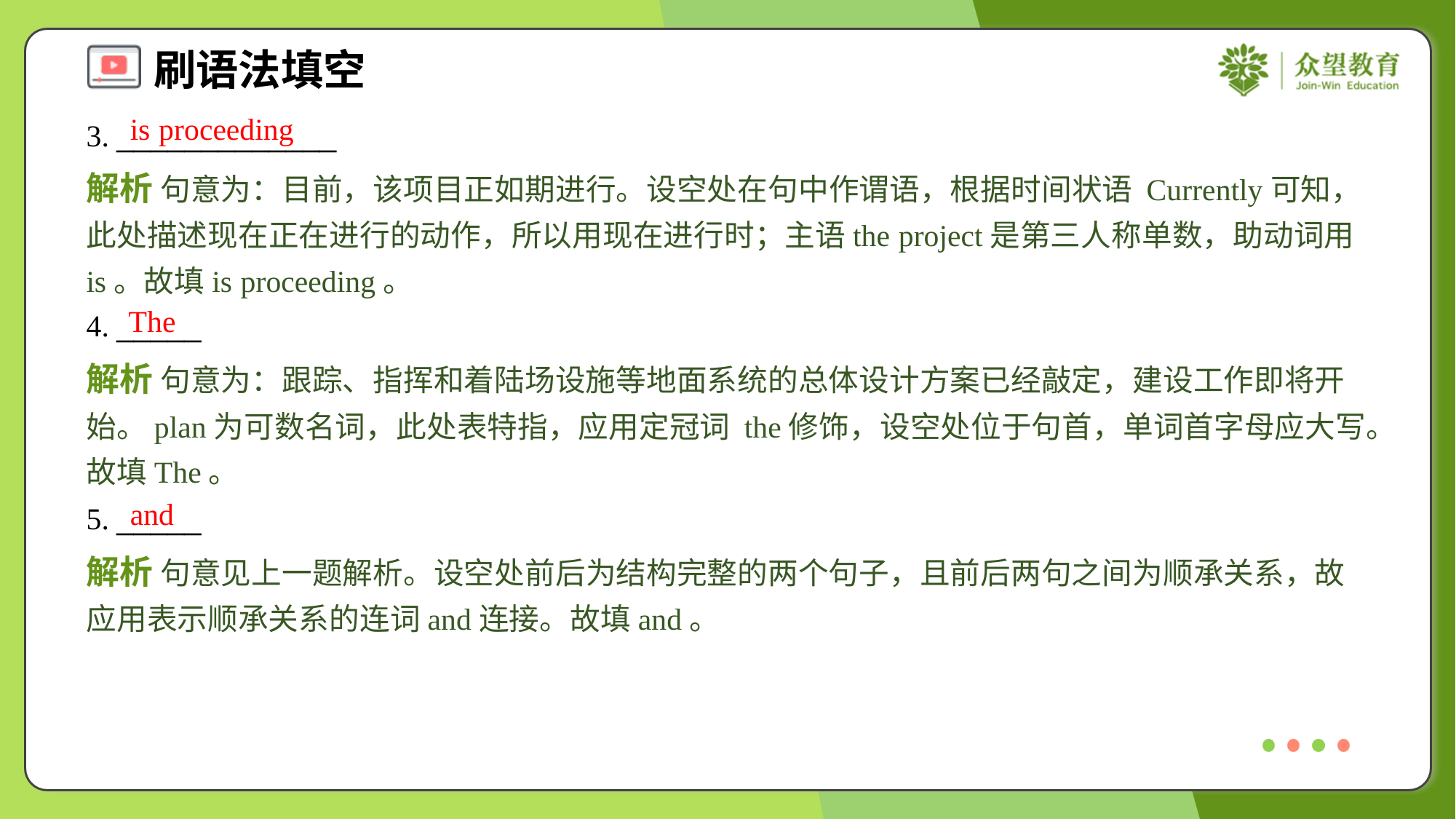

is proceeding
3. _____________
解析 句意为：目前，该项目正如期进行。设空处在句中作谓语，根据时间状语 Currently可知，此处描述现在正在进行的动作，所以用现在进行时；主语the project是第三人称单数，助动词用is。故填is proceeding。
The
4. _____
解析 句意为：跟踪、指挥和着陆场设施等地面系统的总体设计方案已经敲定，建设工作即将开始。plan为可数名词，此处表特指，应用定冠词 the修饰，设空处位于句首，单词首字母应大写。故填The。
and
5. _____
解析 句意见上一题解析。设空处前后为结构完整的两个句子，且前后两句之间为顺承关系，故应用表示顺承关系的连词and连接。故填and。